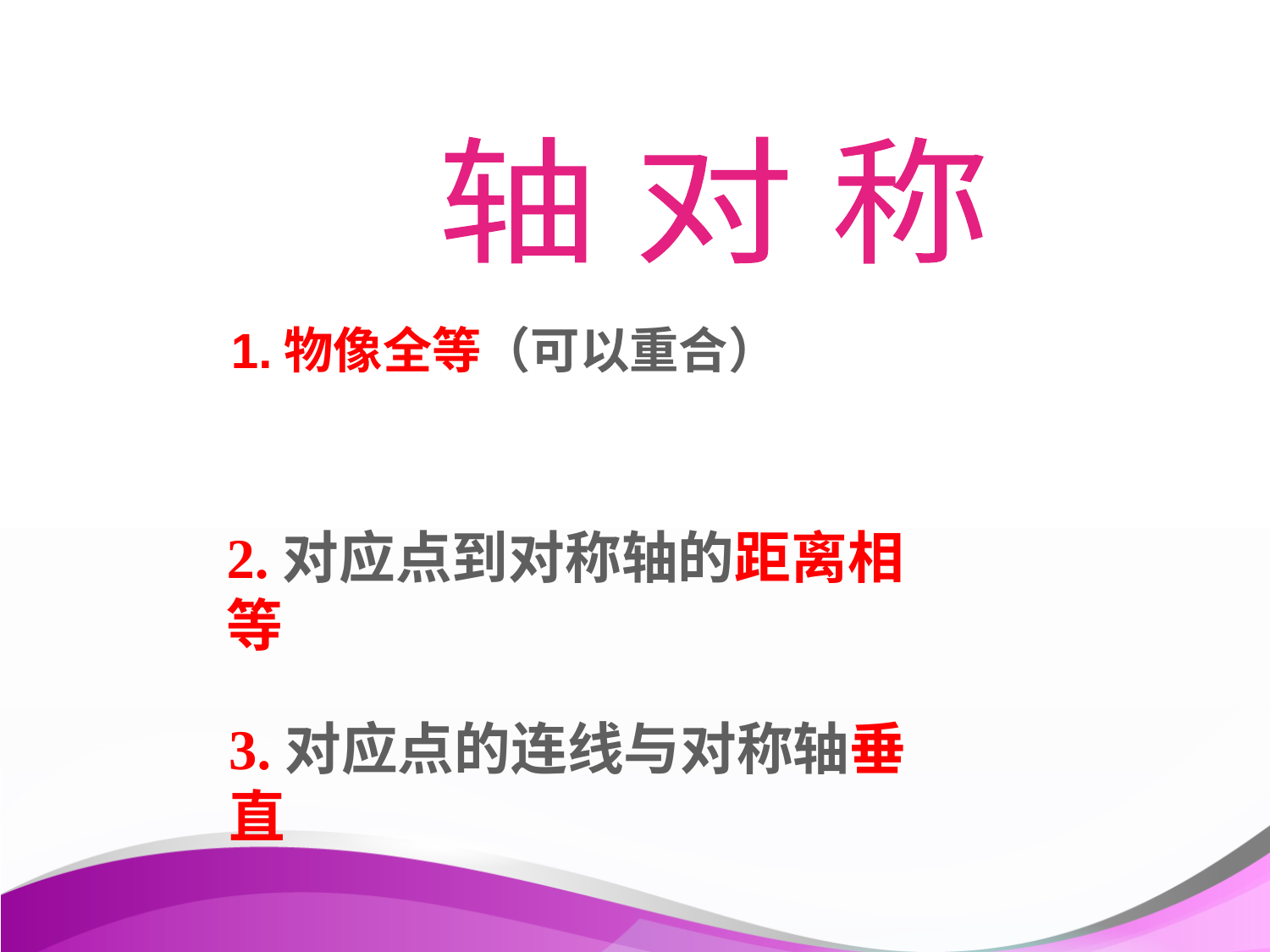

轴 对 称
1.物像全等（可以重合）

2.对应点到对称轴的距离相等
3.对应点的连线与对称轴垂直